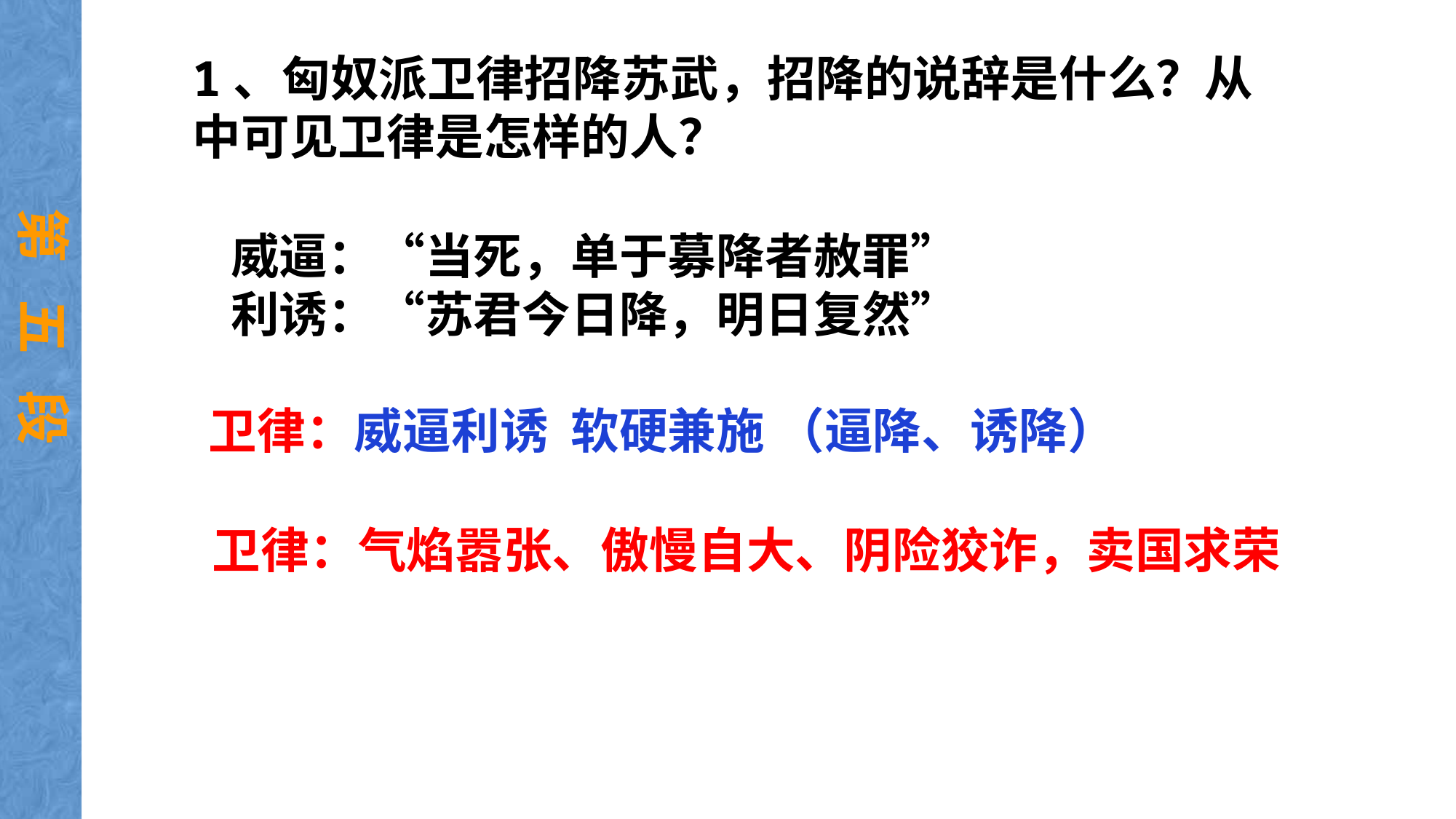

1、匈奴派卫律招降苏武，招降的说辞是什么？从中可见卫律是怎样的人？

   威逼：“当死，单于募降者赦罪”
   利诱：“苏君今日降，明日复然”

 卫律：威逼利诱  软硬兼施 （逼降、诱降）
第   五   段
 卫律：气焰嚣张、傲慢自大、阴险狡诈，卖国求荣